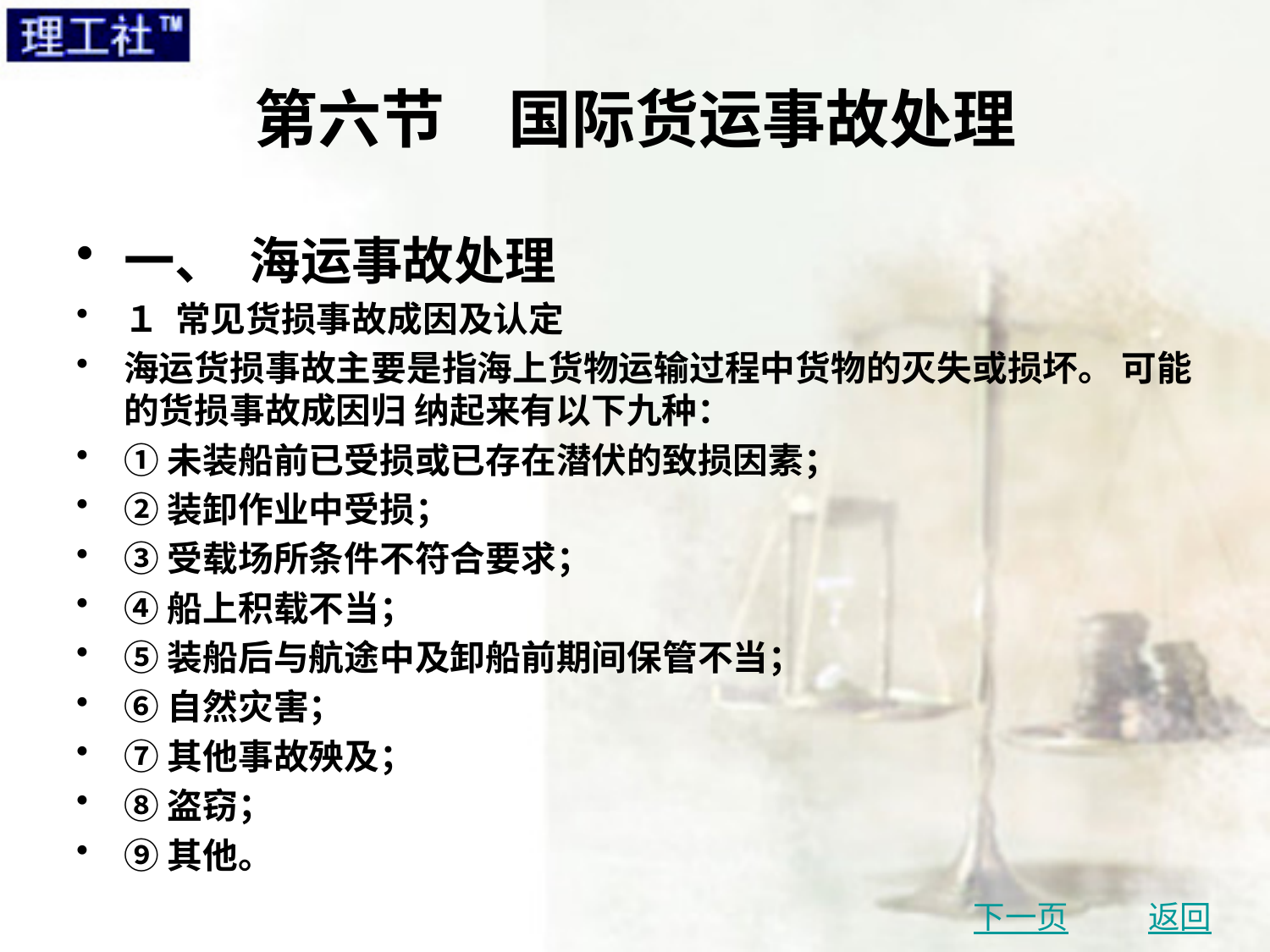

# 第六节　国际货运事故处理
一、  海运事故处理
１  常见货损事故成因及认定
海运货损事故主要是指海上货物运输过程中货物的灭失或损坏。 可能的货损事故成因归 纳起来有以下九种：
①未装船前已受损或已存在潜伏的致损因素；
②装卸作业中受损；
③受载场所条件不符合要求；
④船上积载不当；
⑤装船后与航途中及卸船前期间保管不当；
⑥自然灾害；
⑦其他事故殃及；
⑧盗窃；
⑨其他。

下一页
返回